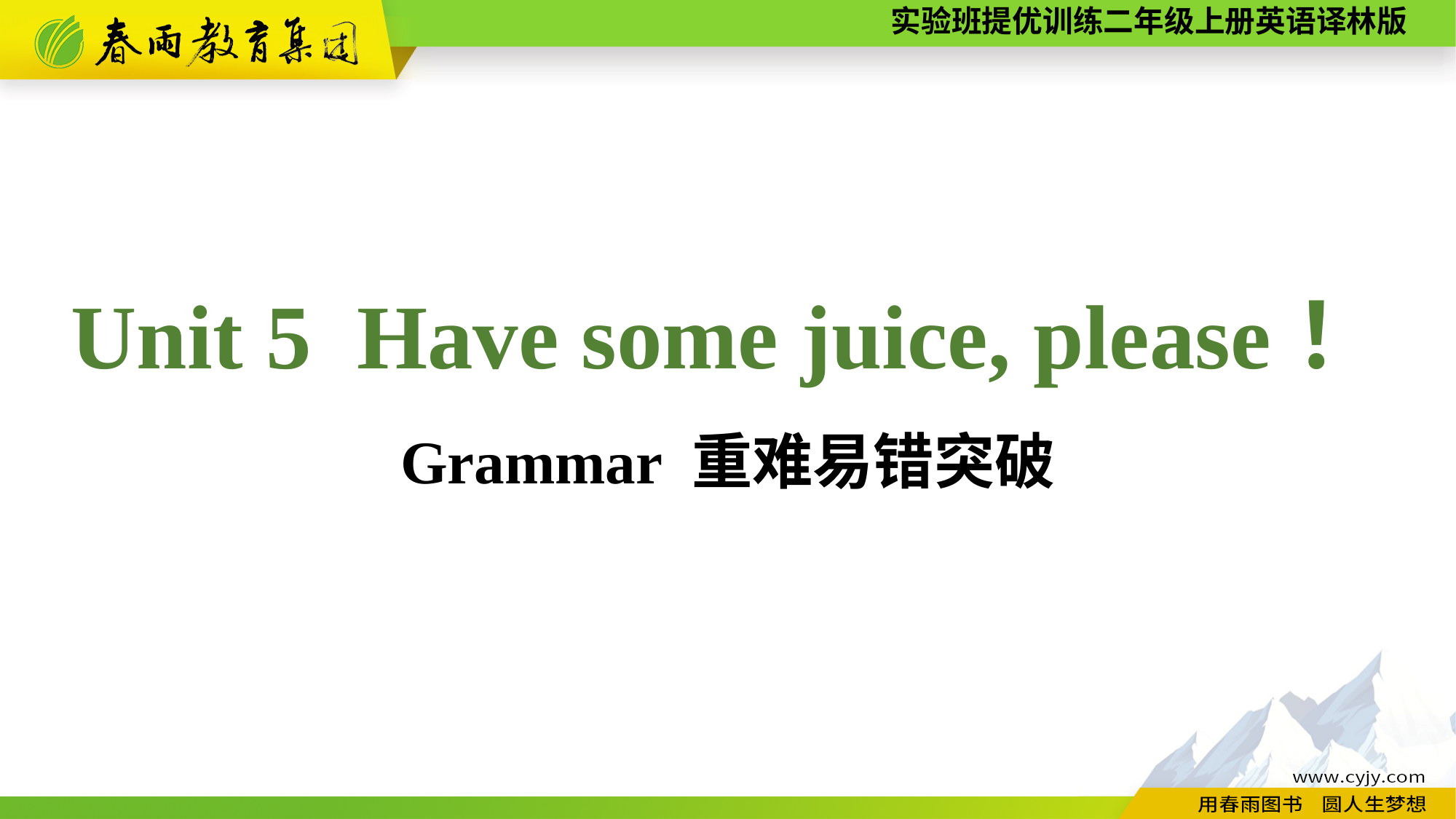

Unit 5  Have some juice, please！
Grammar 重难易错突破